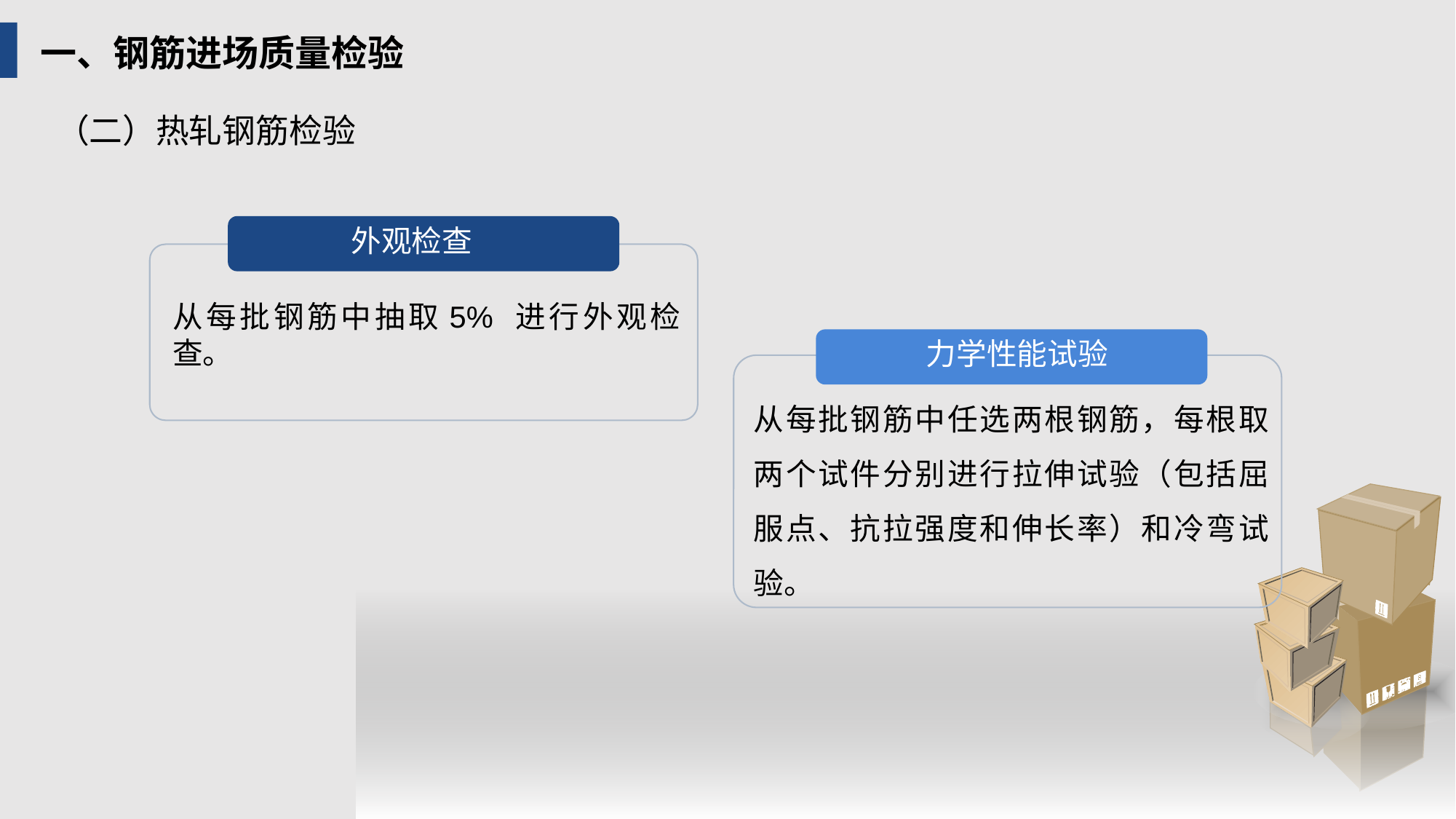

一、钢筋进场质量检验
（二）热轧钢筋检验

外观检查

从每批钢筋中抽取5% 进行外观检查。

力学性能试验

从每批钢筋中任选两根钢筋，每根取两个试件分别进行拉伸试验（包括屈服点、抗拉强度和伸长率）和冷弯试验。